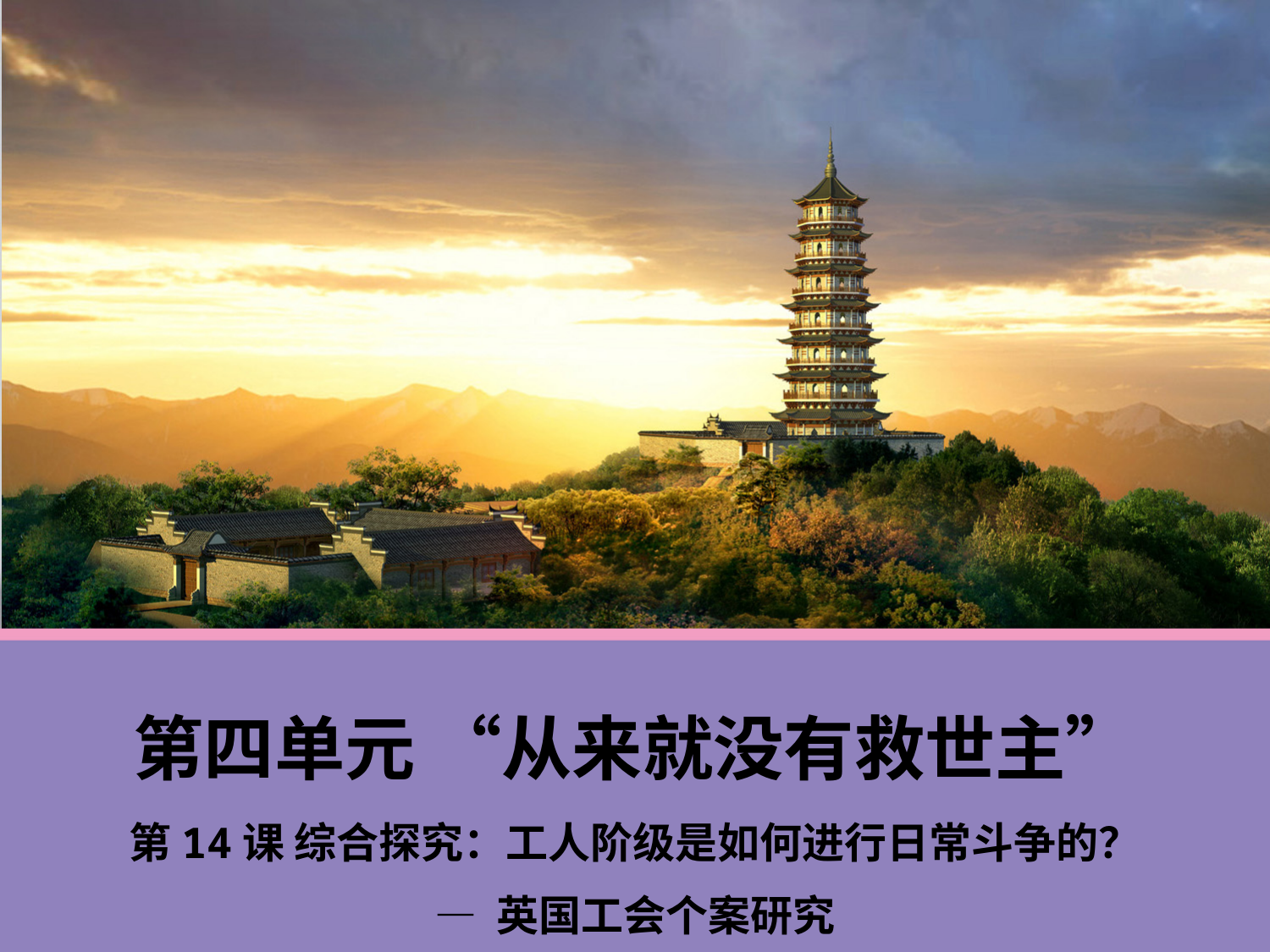

第四单元 “从来就没有救世主”
第14课 综合探究：工人阶级是如何进行日常斗争的？
— 英国工会个案研究